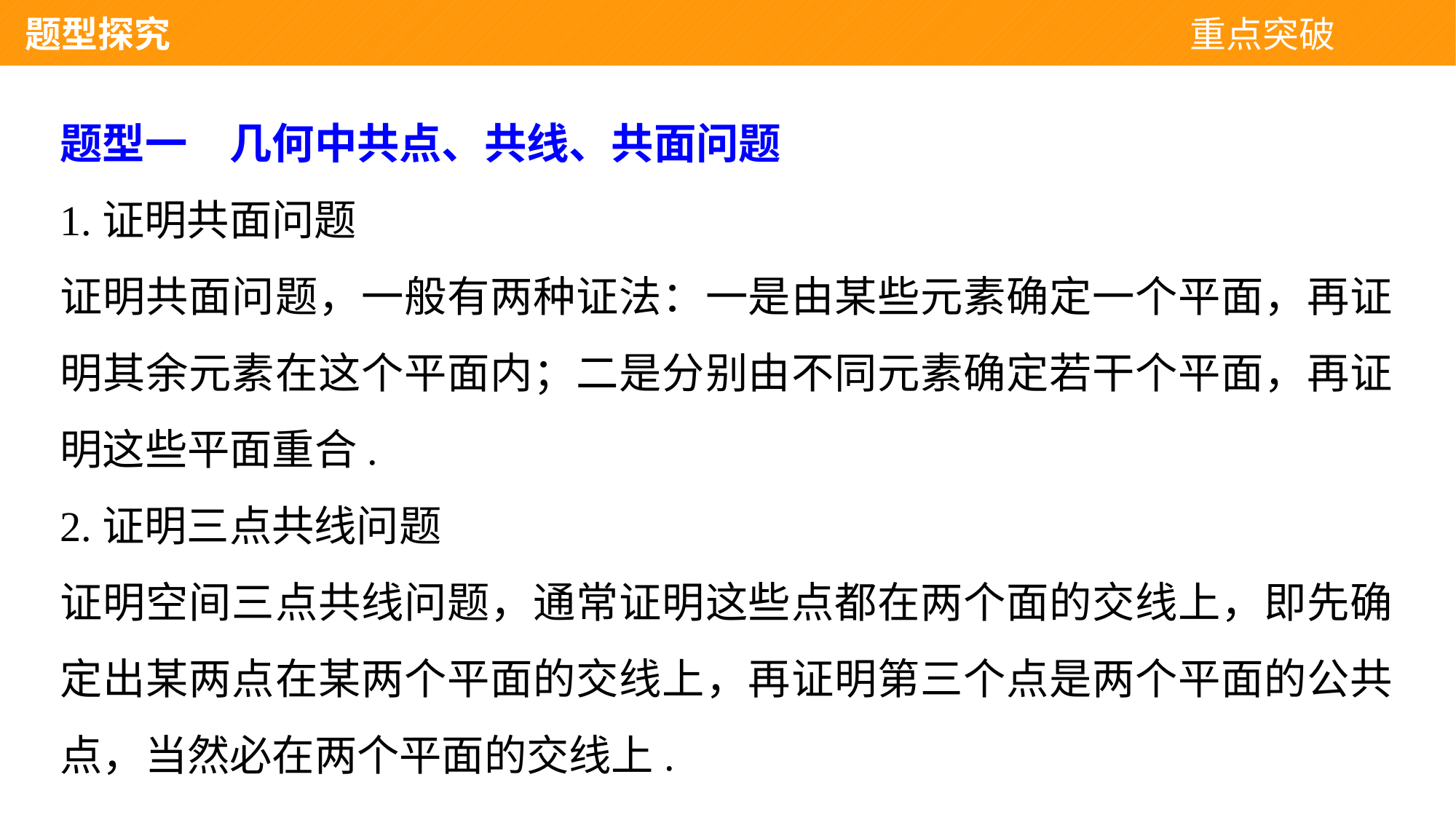

题型探究                                                                                                                             重点突破
题型一　几何中共点、共线、共面问题
1.证明共面问题
证明共面问题，一般有两种证法：一是由某些元素确定一个平面，再证明其余元素在这个平面内；二是分别由不同元素确定若干个平面，再证明这些平面重合.
2.证明三点共线问题
证明空间三点共线问题，通常证明这些点都在两个面的交线上，即先确定出某两点在某两个平面的交线上，再证明第三个点是两个平面的公共点，当然必在两个平面的交线上.